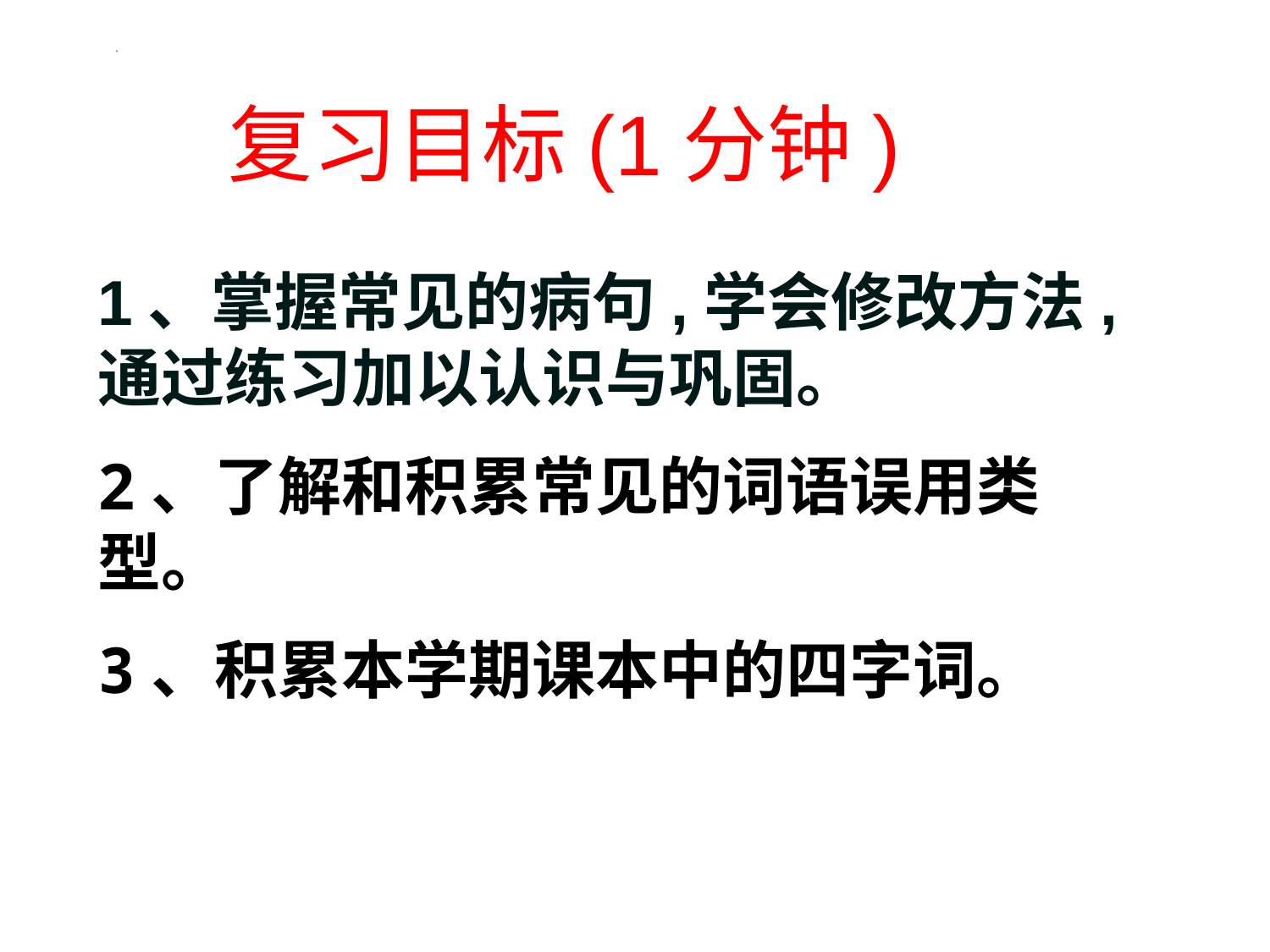

复习目标(1分钟)
1、掌握常见的病句,学会修改方法,通过练习加以认识与巩固。
2、了解和积累常见的词语误用类型。
3、积累本学期课本中的四字词。